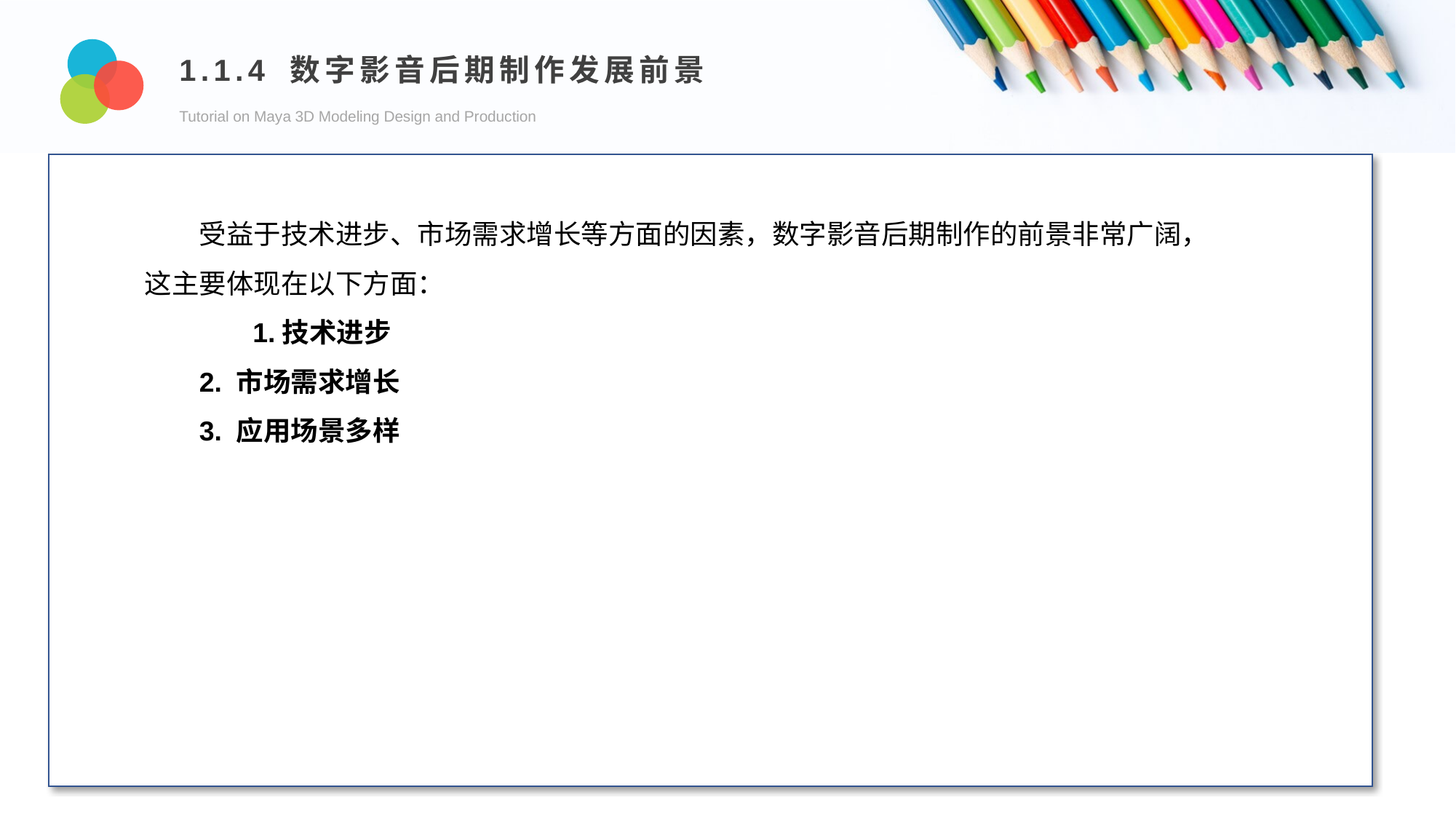

1.1.4 数字影音后期制作发展前景
Tutorial on Maya 3D Modeling Design and Production
Design and Production
受益于技术进步、市场需求增长等方面的因素，数字影音后期制作的前景非常广阔，这主要体现在以下方面：
       1.技术进步
2. 市场需求增长
3. 应用场景多样